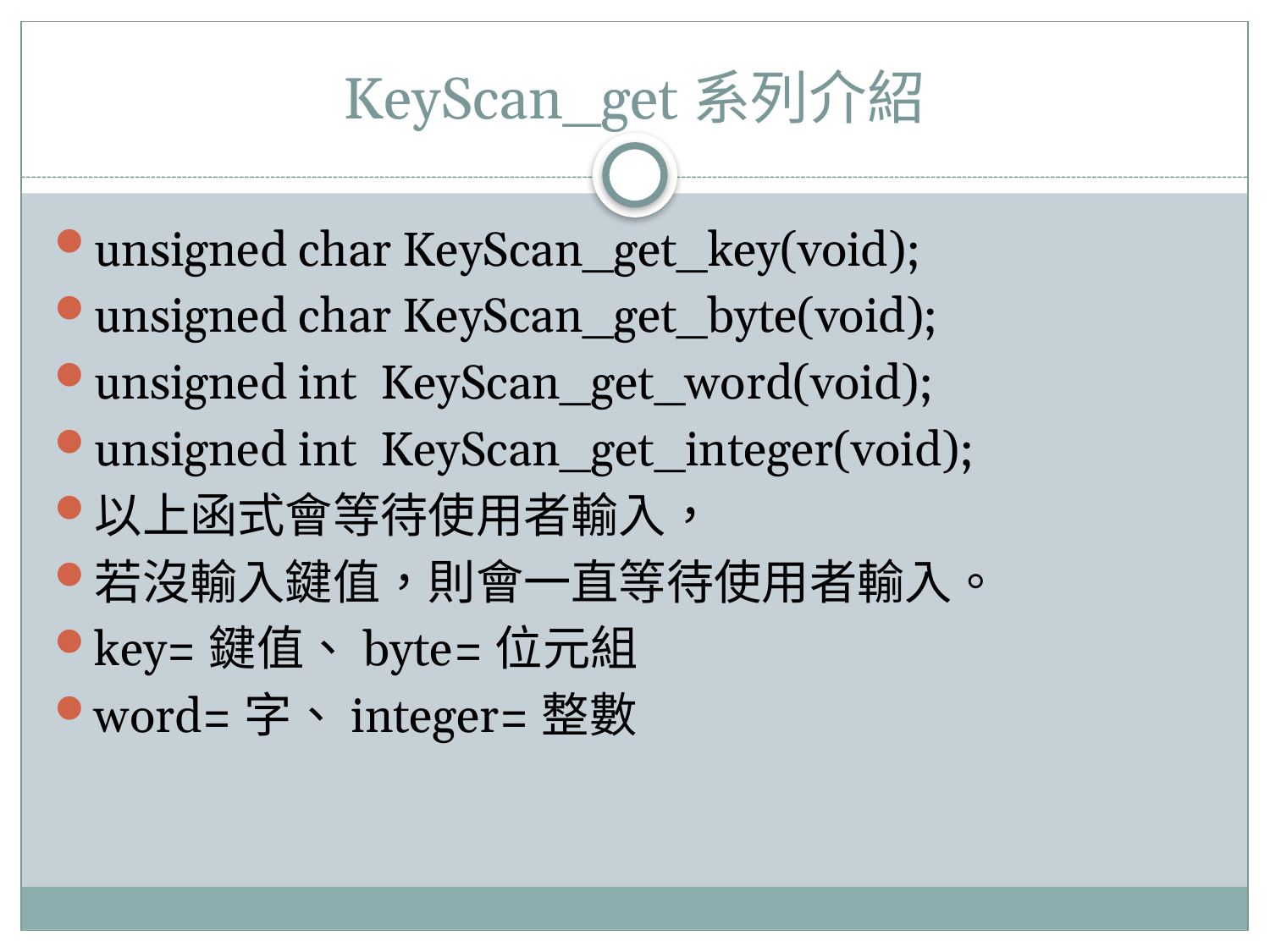

# KeyScan_get系列介紹
unsigned char KeyScan_get_key(void);
unsigned char KeyScan_get_byte(void);
unsigned int  KeyScan_get_word(void);
unsigned int  KeyScan_get_integer(void);
以上函式會等待使用者輸入，
若沒輸入鍵值，則會一直等待使用者輸入。
key=鍵值、byte=位元組
word=字、integer=整數